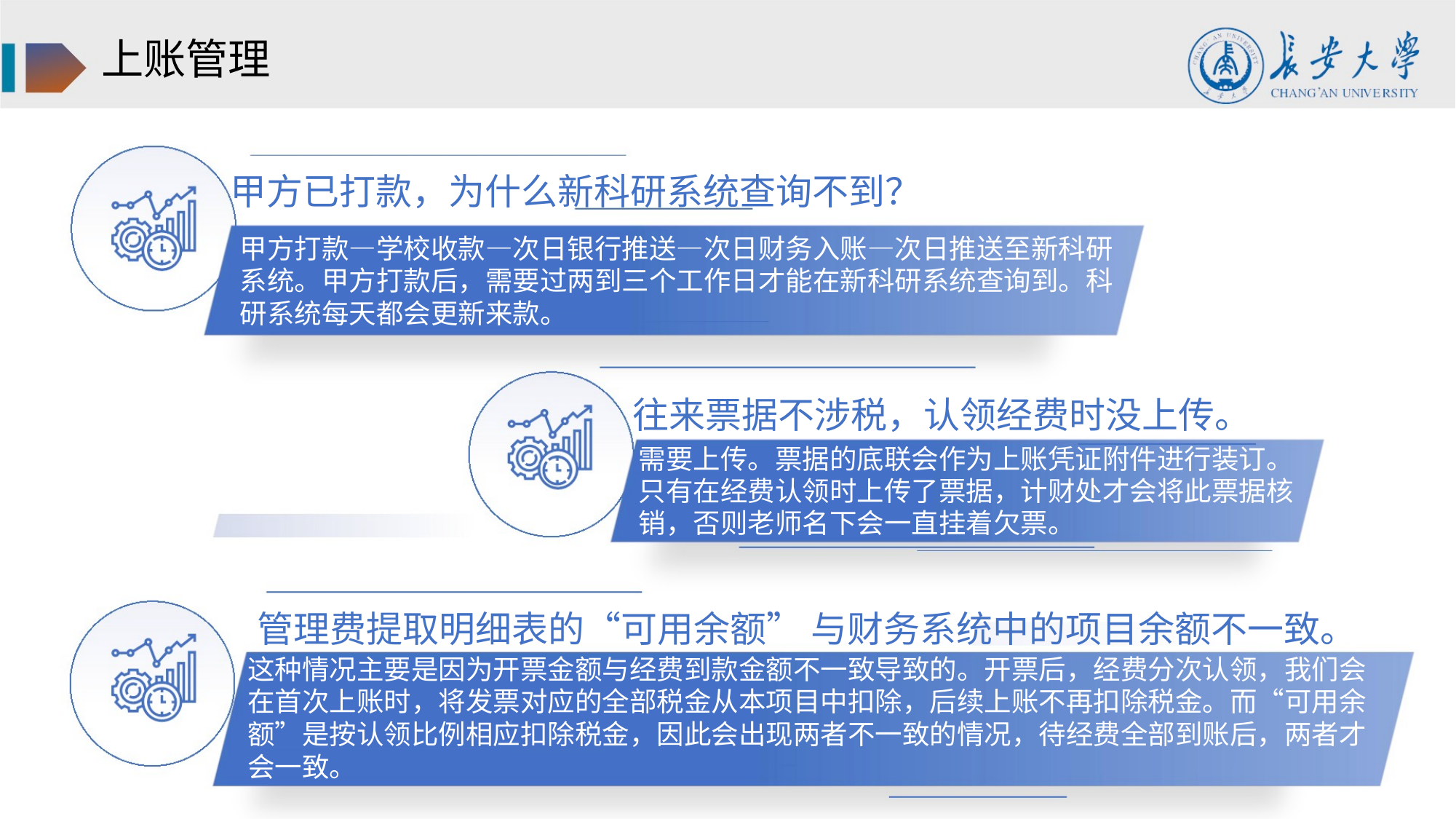

上账管理
甲方已打款，为什么新科研系统查询不到？
甲方打款—学校收款—次日银行推送—次日财务入账—次日推送至新科研
系统。甲方打款后，需要过两到三个工作日才能在新科研系统查询到。科
研系统每天都会更新来款。
往来票据不涉税，认领经费时没上传。
需要上传。票据的底联会作为上账凭证附件进行装订。
只有在经费认领时上传了票据，计财处才会将此票据核
销，否则老师名下会一直挂着欠票。
管理费提取明细表的“可用余额” 与财务系统中的项目余额不一致。
这种情况主要是因为开票金额与经费到款金额不一致导致的。开票后，经费分次认领，我们会
在首次上账时，将发票对应的全部税金从本项目中扣除，后续上账不再扣除税金。而“可用余
额”是按认领比例相应扣除税金，因此会出现两者不一致的情况，待经费全部到账后，两者才
会一致。